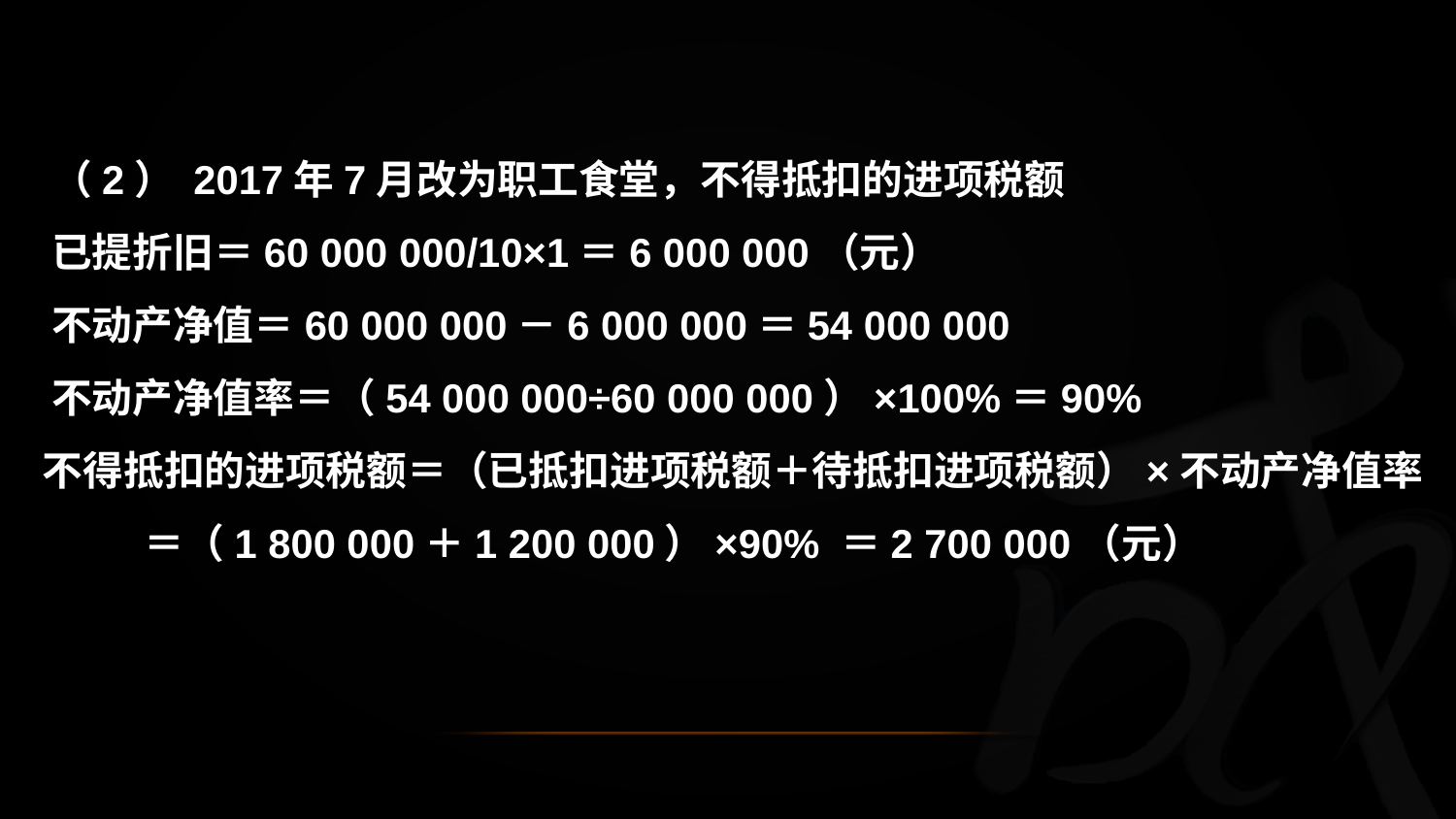

（2） 2017年7月改为职工食堂，不得抵扣的进项税额
   已提折旧＝60 000 000/10×1＝6 000 000（元）
   不动产净值＝60 000 000－6 000 000＝54 000 000
   不动产净值率＝（54 000 000÷60 000 000）×100%＝90%
  不得抵扣的进项税额＝（已抵扣进项税额＋待抵扣进项税额）×不动产净值率
             ＝（1 800 000＋1 200 000）×90% ＝2 700 000（元）